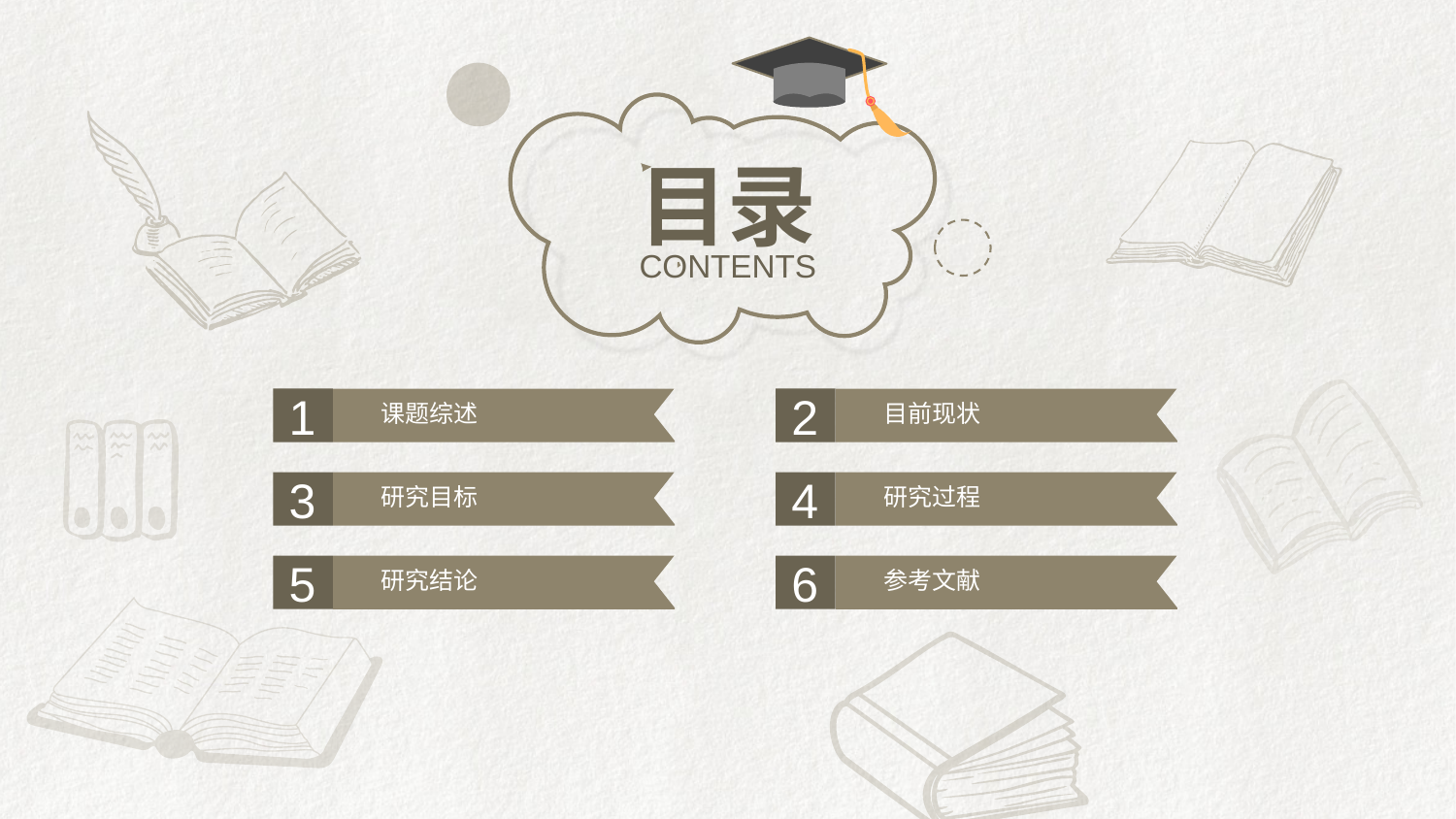

目录

CONTENTS
1

课题综述
2

目前现状

3

研究目标
4

研究过程
5

研究结论
6

参考文献